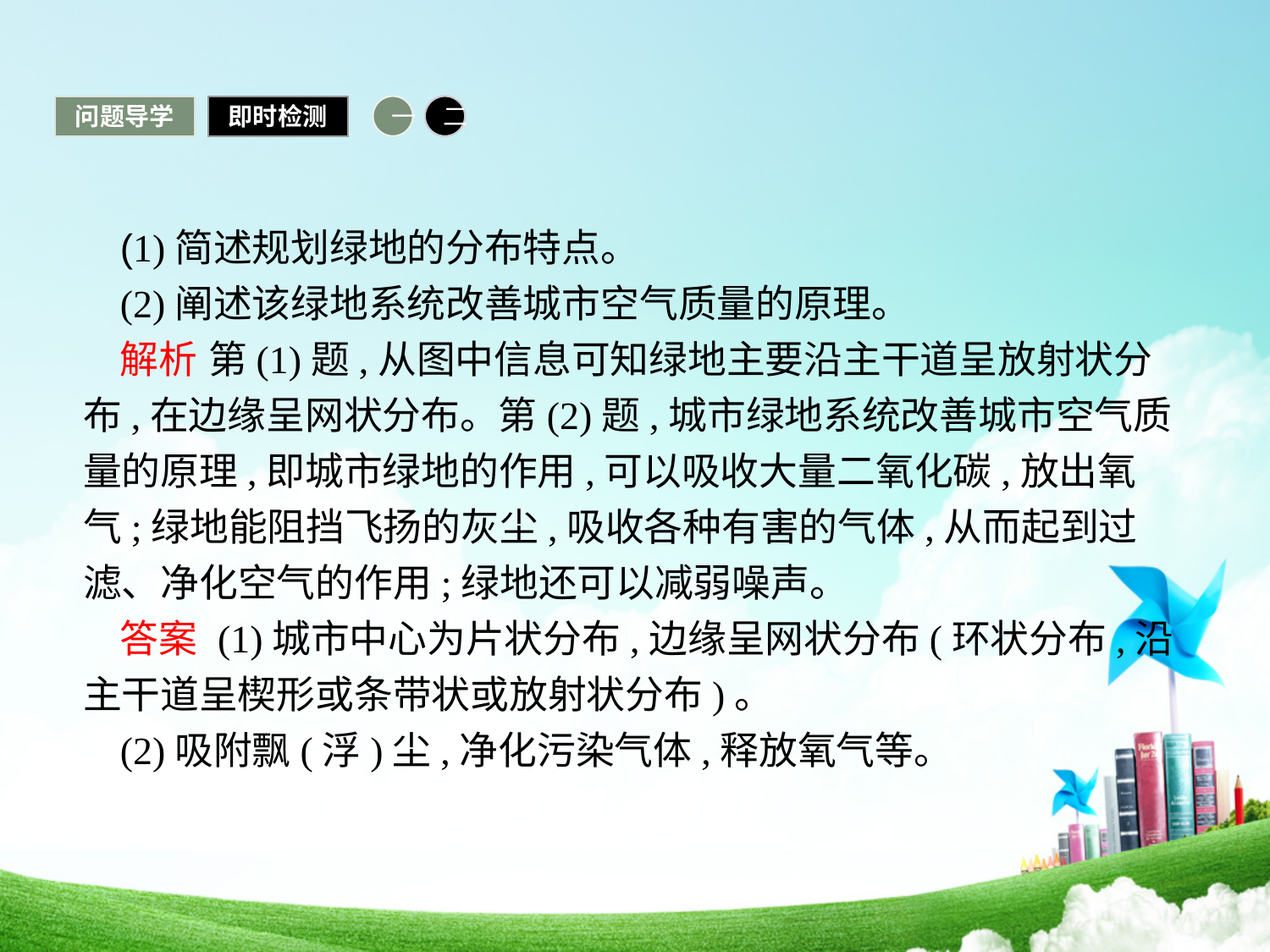

问题导学
即时检测
一
二
(1)简述规划绿地的分布特点。
(2)阐述该绿地系统改善城市空气质量的原理。
解析 第(1)题,从图中信息可知绿地主要沿主干道呈放射状分布,在边缘呈网状分布。第(2)题,城市绿地系统改善城市空气质量的原理,即城市绿地的作用,可以吸收大量二氧化碳,放出氧气;绿地能阻挡飞扬的灰尘,吸收各种有害的气体,从而起到过滤、净化空气的作用;绿地还可以减弱噪声。
答案 (1)城市中心为片状分布,边缘呈网状分布(环状分布,沿主干道呈楔形或条带状或放射状分布)。
(2)吸附飘(浮)尘,净化污染气体,释放氧气等。